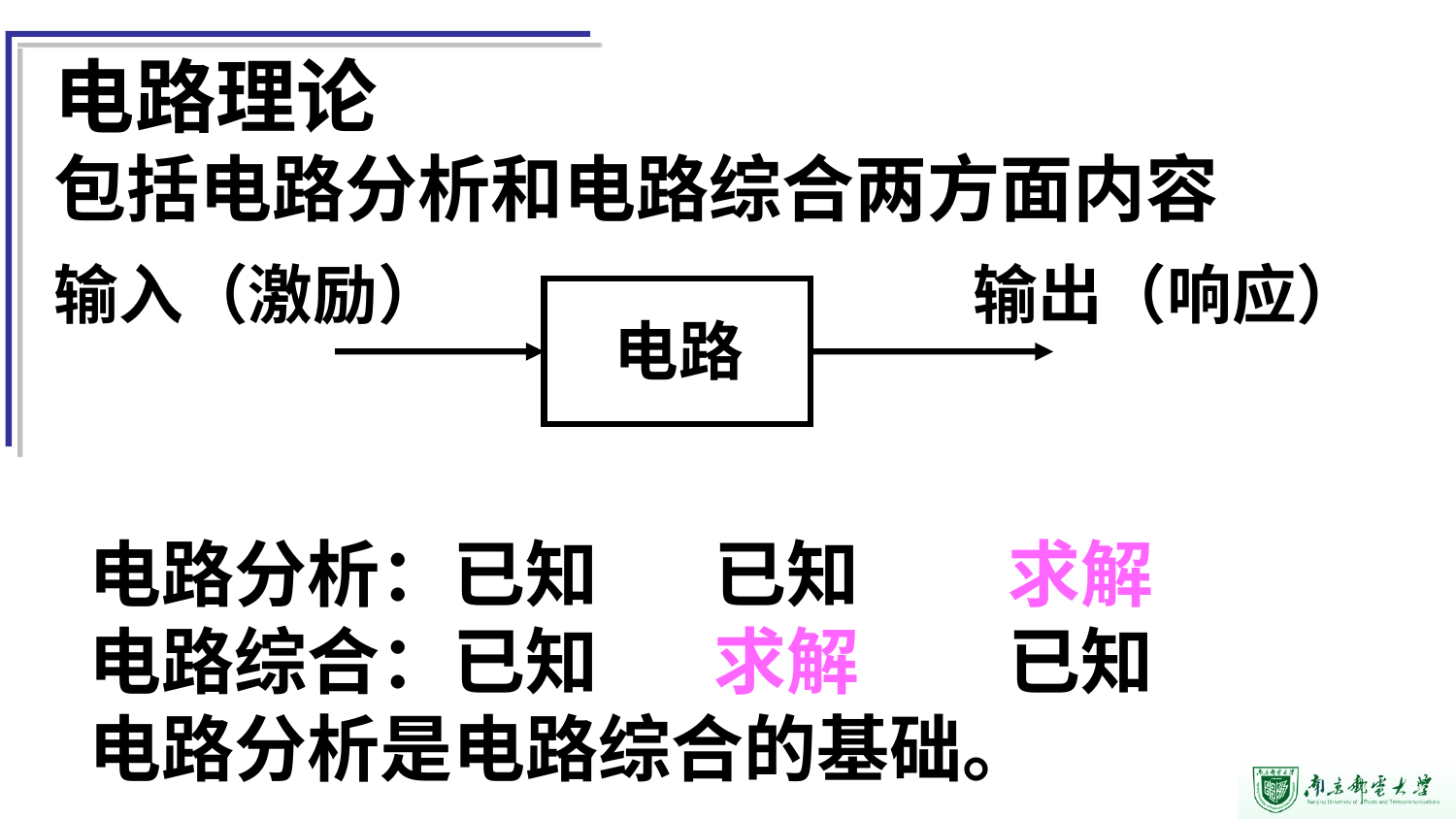

电路理论
包括电路分析和电路综合两方面内容

输入（激励）                                    输出（响应）

电路
电路分析：已知       已知         求解
电路综合：已知       求解         已知
电路分析是电路综合的基础。